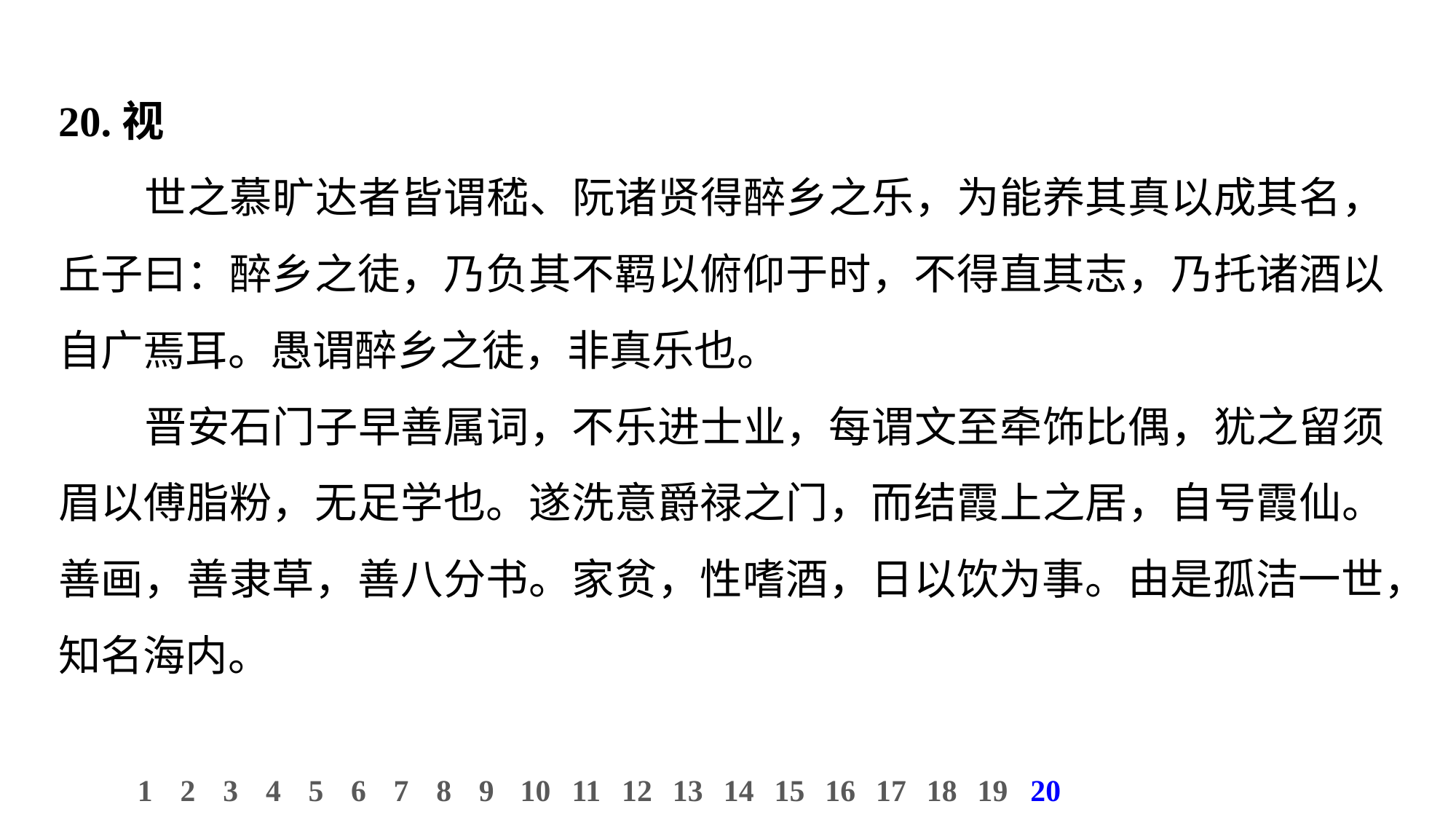

20.视
世之慕旷达者皆谓嵇、阮诸贤得醉乡之乐，为能养其真以成其名，丘子曰：醉乡之徒，乃负其不羁以俯仰于时，不得直其志，乃托诸酒以自广焉耳。愚谓醉乡之徒，非真乐也。
晋安石门子早善属词，不乐进士业，每谓文至牵饰比偶，犹之留须眉以傅脂粉，无足学也。遂洗意爵禄之门，而结霞上之居，自号霞仙。善画，善隶草，善八分书。家贫，性嗜酒，日以饮为事。由是孤洁一世，知名海内。
10
1
2
3
4
5
6
7
8
9
11
12
13
14
15
16
17
18
19
20